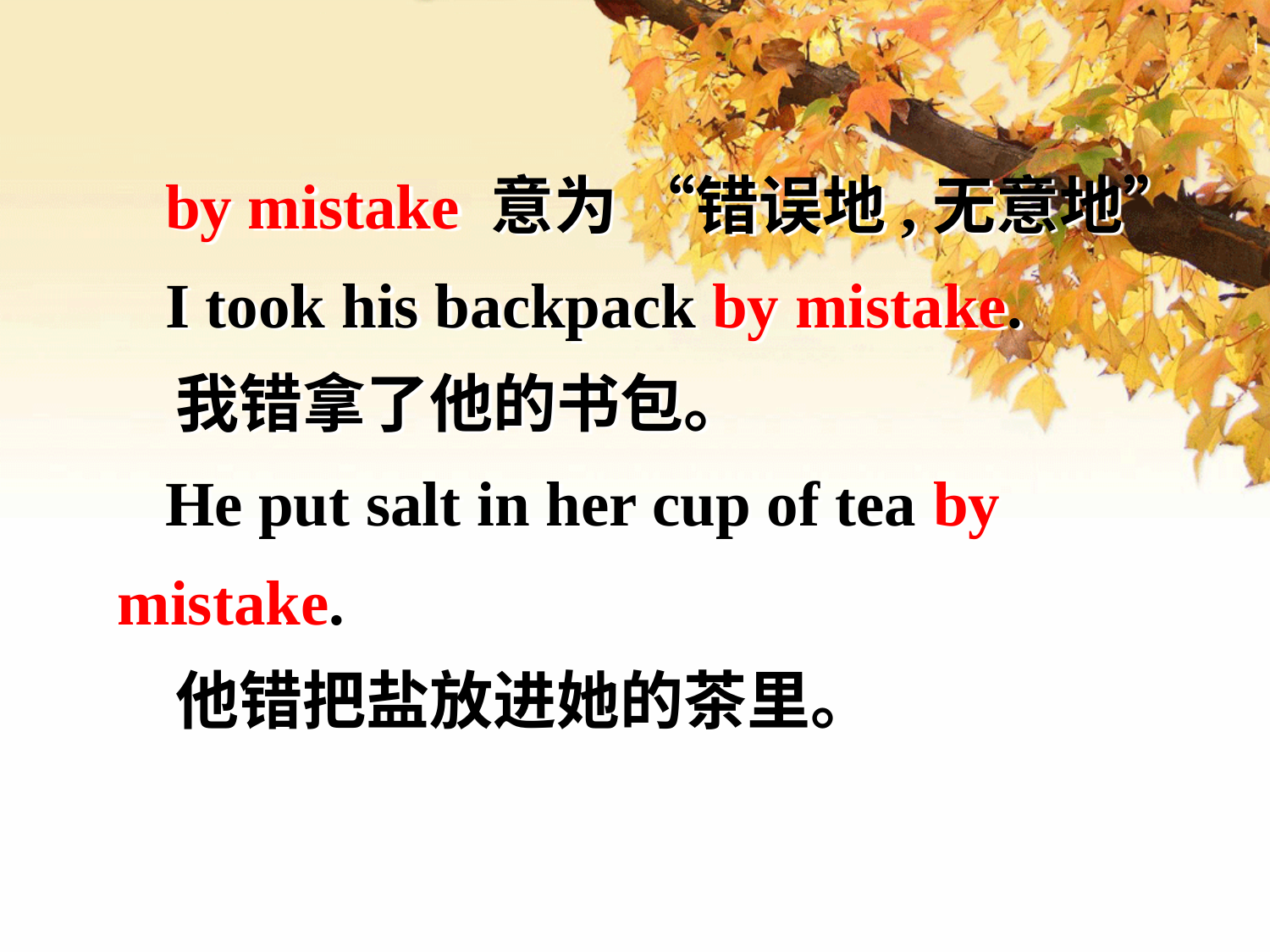

by mistake 意为 “错误地,无意地”
   I took his backpack by mistake.
   我错拿了他的书包。
   He put salt in her cup of tea by mistake.
   他错把盐放进她的茶里。